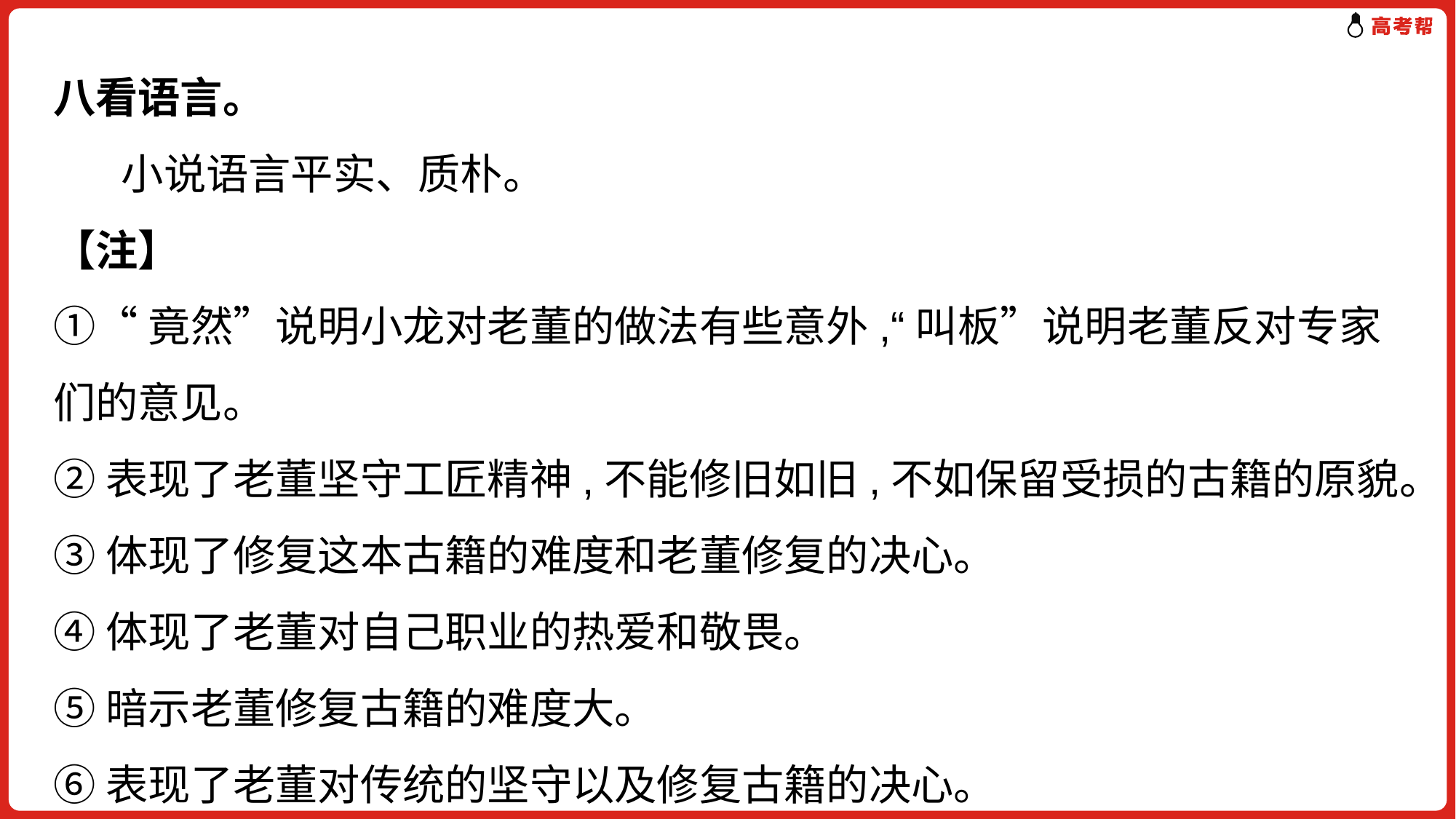

八看语言。
      小说语言平实、质朴。
【注】
①“竟然”说明小龙对老董的做法有些意外,“叫板”说明老董反对专家们的意见。
②表现了老董坚守工匠精神,不能修旧如旧,不如保留受损的古籍的原貌。
③体现了修复这本古籍的难度和老董修复的决心。
④体现了老董对自己职业的热爱和敬畏。
⑤暗示老董修复古籍的难度大。
⑥表现了老董对传统的坚守以及修复古籍的决心。